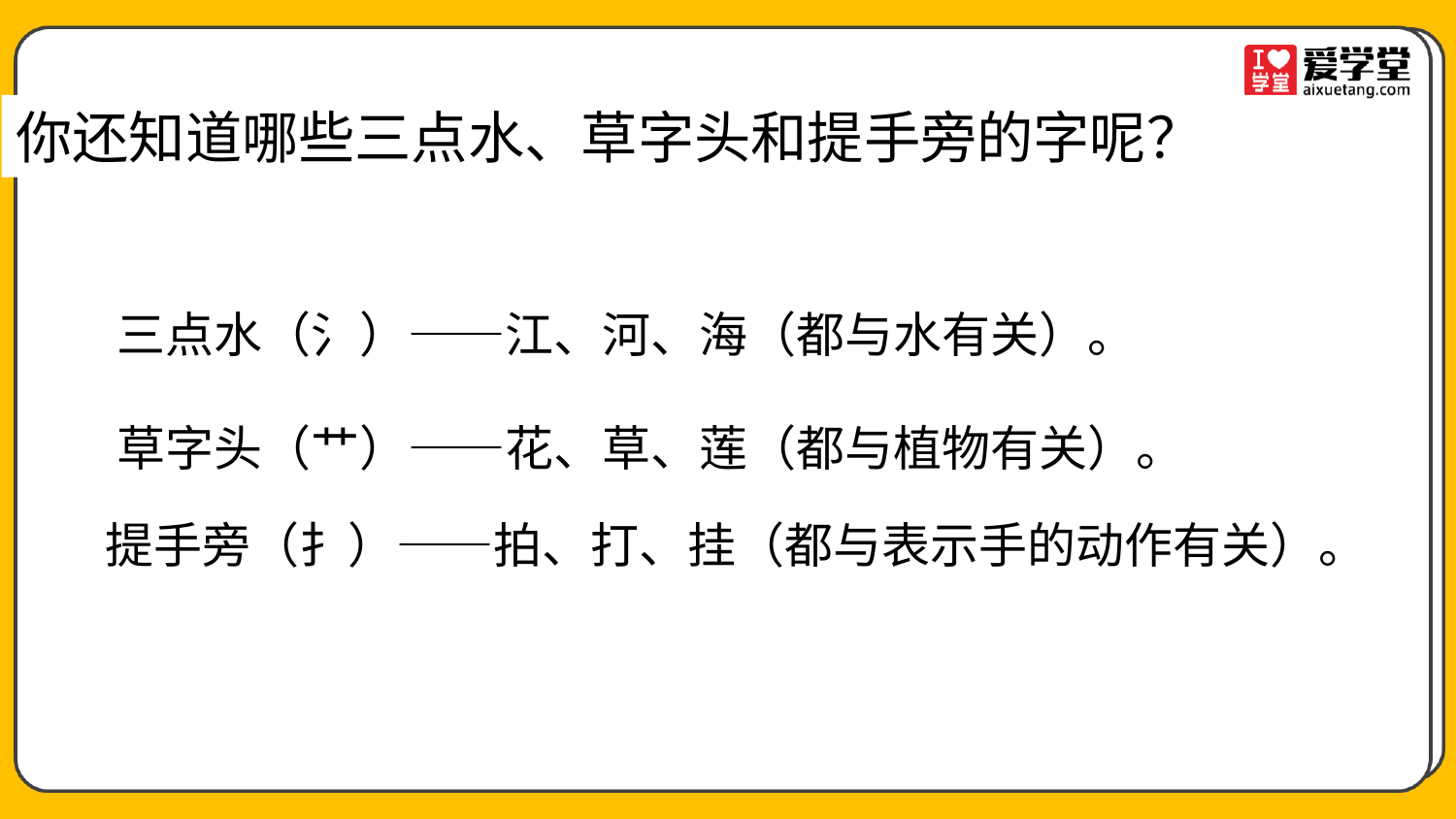

你还知道哪些三点水、草字头和提手旁的字呢？
三点水（氵）——江、河、海（都与水有关）。
草字头（艹）——花、草、莲（都与植物有关）。
提手旁（扌）——拍、打、挂（都与表示手的动作有关）。